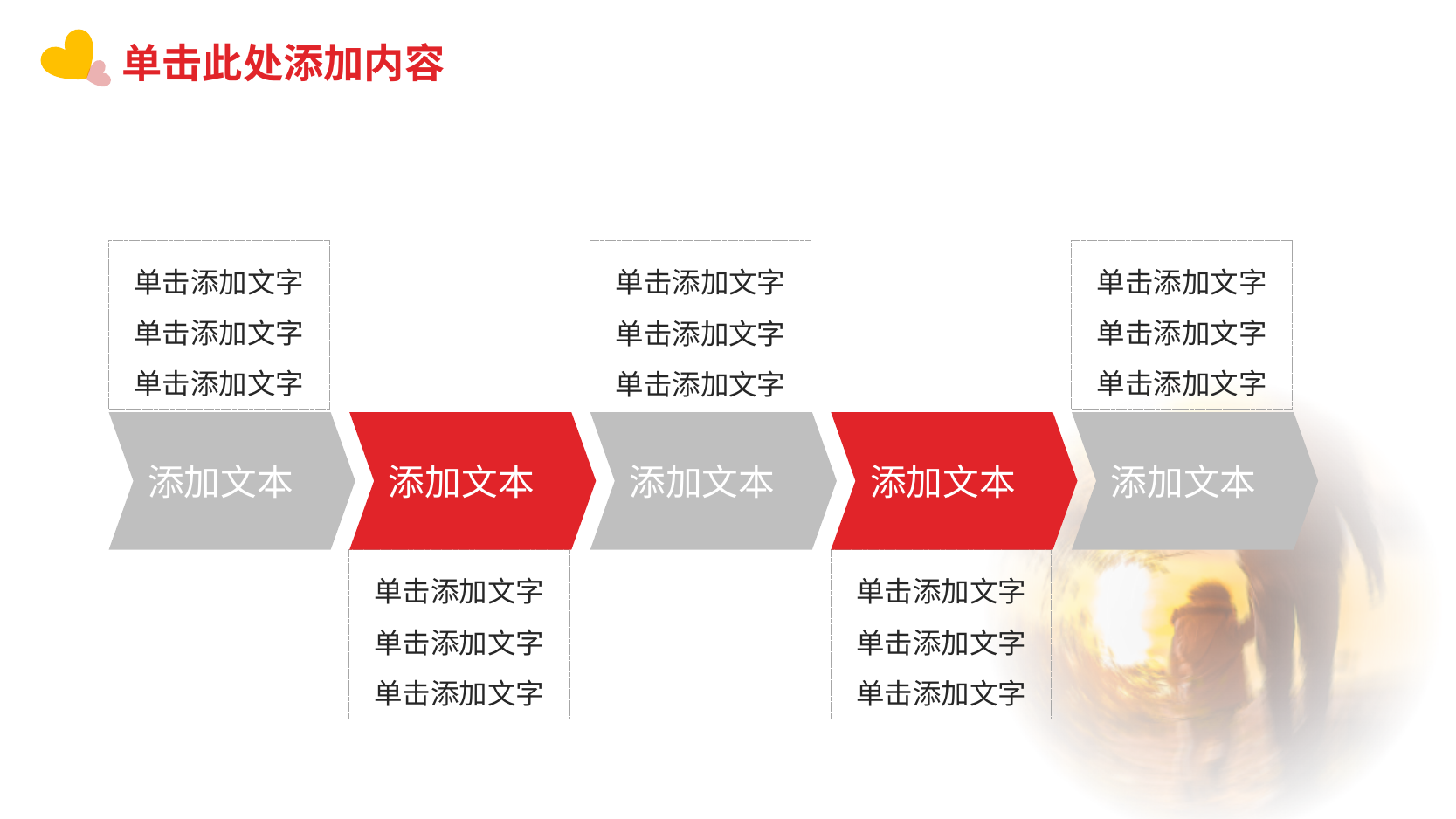

单击此处添加内容

单击添加文字
单击添加文字
单击添加文字
单击添加文字
单击添加文字
单击添加文字
单击添加文字
单击添加文字
单击添加文字
添加文本
添加文本
添加文本
添加文本
添加文本
单击添加文字
单击添加文字
单击添加文字
单击添加文字
单击添加文字
单击添加文字